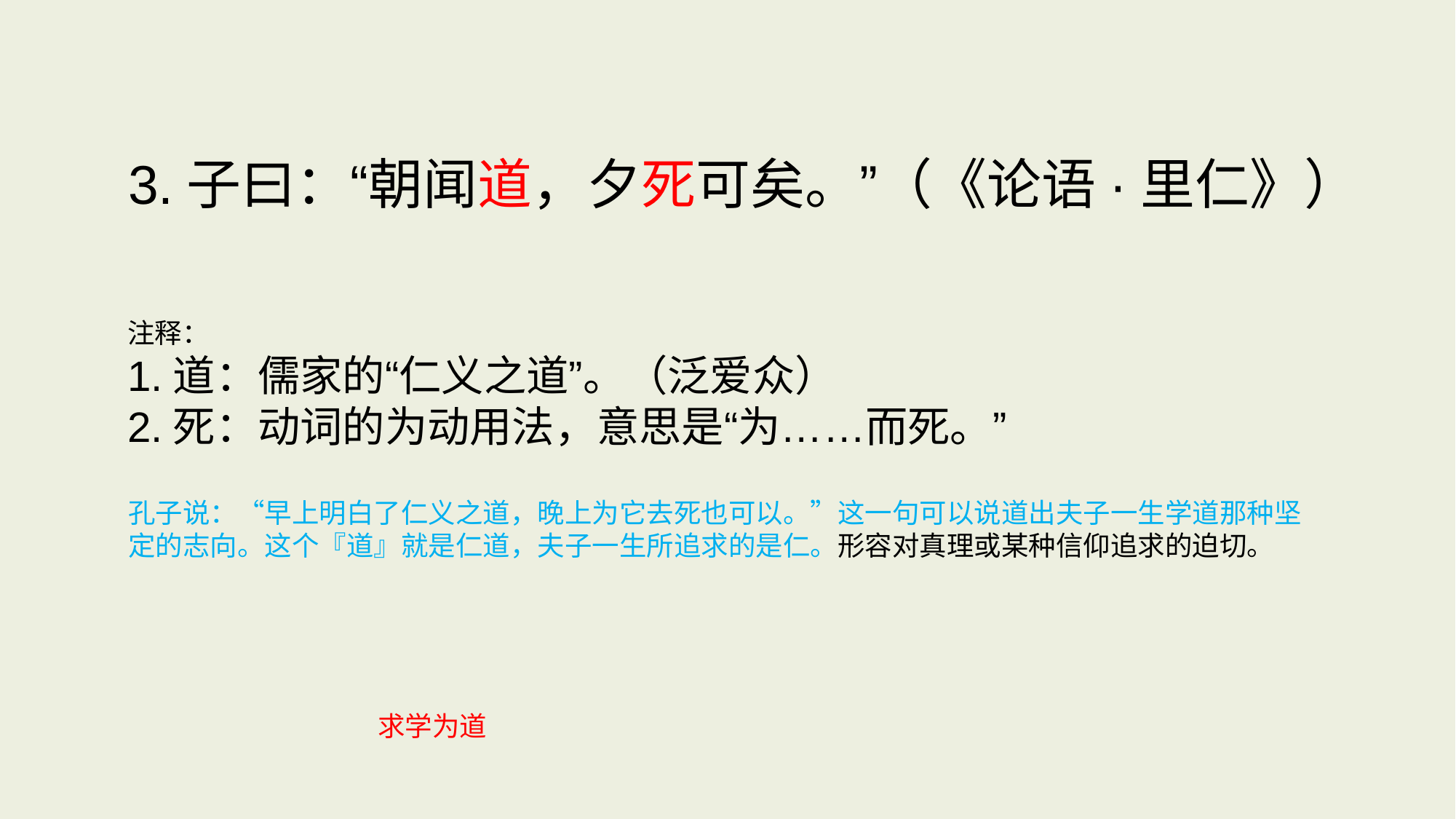

3.子曰：“朝闻道，夕死可矣。”（《论语·里仁》）
注释：
1.道：儒家的“仁义之道”。（泛爱众）
2.死：动词的为动用法，意思是“为……而死。”

孔子说：“早上明白了仁义之道，晚上为它去死也可以。”这一句可以说道出夫子一生学道那种坚定的志向。这个『道』就是仁道，夫子一生所追求的是仁。形容对真理或某种信仰追求的迫切。

求学为道